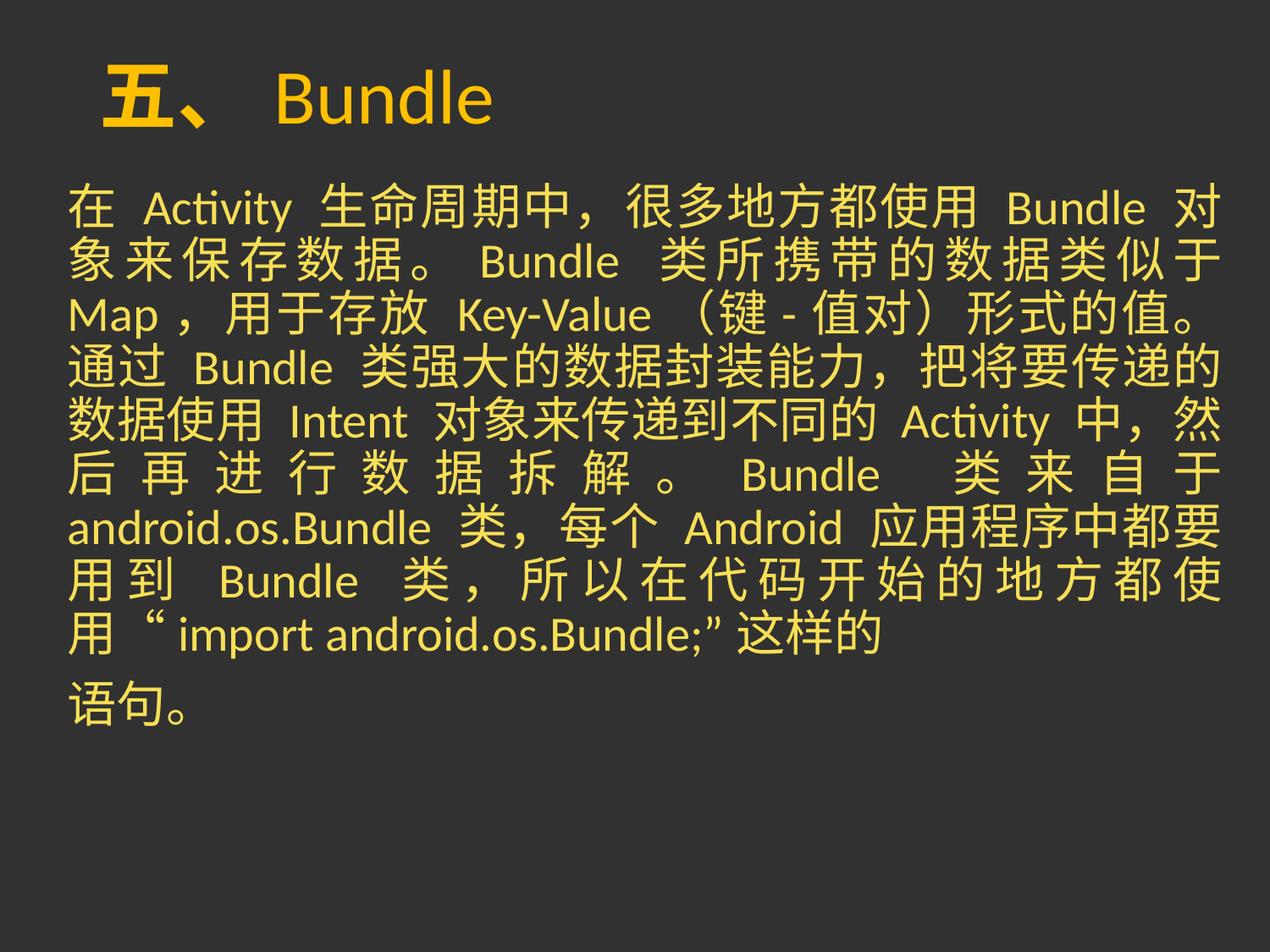

# 五、Bundle
在 Activity 生命周期中，很多地方都使用 Bundle 对象来保存数据。Bundle 类所携带的数据类似于 Map，用于存放 Key-Value（键-值对）形式的值。通过 Bundle 类强大的数据封装能力，把将要传递的数据使用 Intent 对象来传递到不同的 Activity 中，然后再进行数据拆解。Bundle 类来自于 android.os.Bundle 类，每个 Android 应用程序中都要用到 Bundle 类，所以在代码开始的地方都使用“import android.os.Bundle;”这样的
语句。